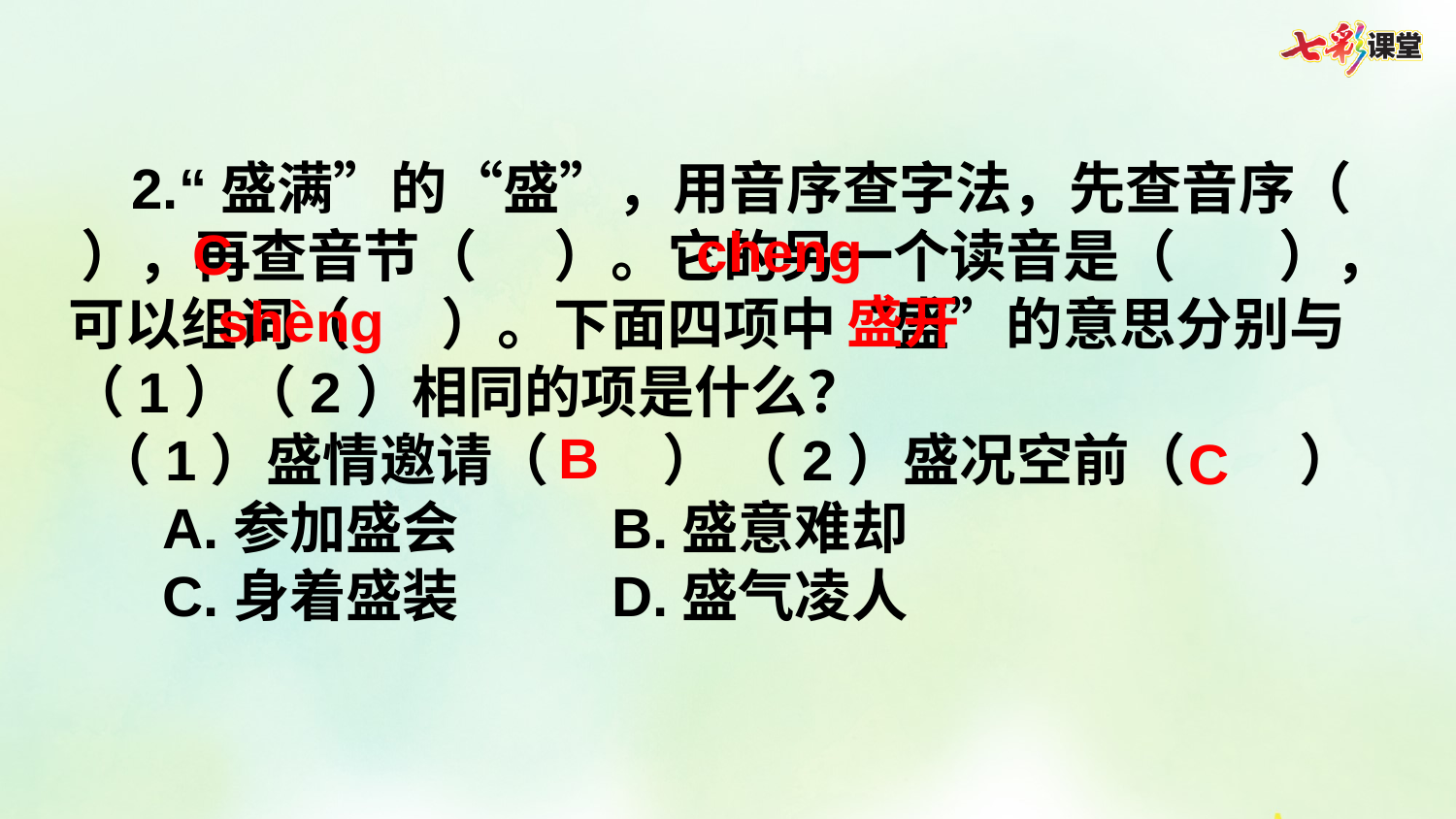

2.“盛满”的“盛”，用音序查字法，先查音序（      ），再查音节（      ）。它的另一个读音是（        ），可以组词（       ）。下面四项中“盛”的意思分别与（1）（2）相同的项是什么？
 （1）盛情邀请（　　） （2）盛况空前（　　）
      A.参加盛会　　  B.盛意难却
      C.身着盛装　　  D.盛气凌人

cheng
C
shèng
盛开
B
C